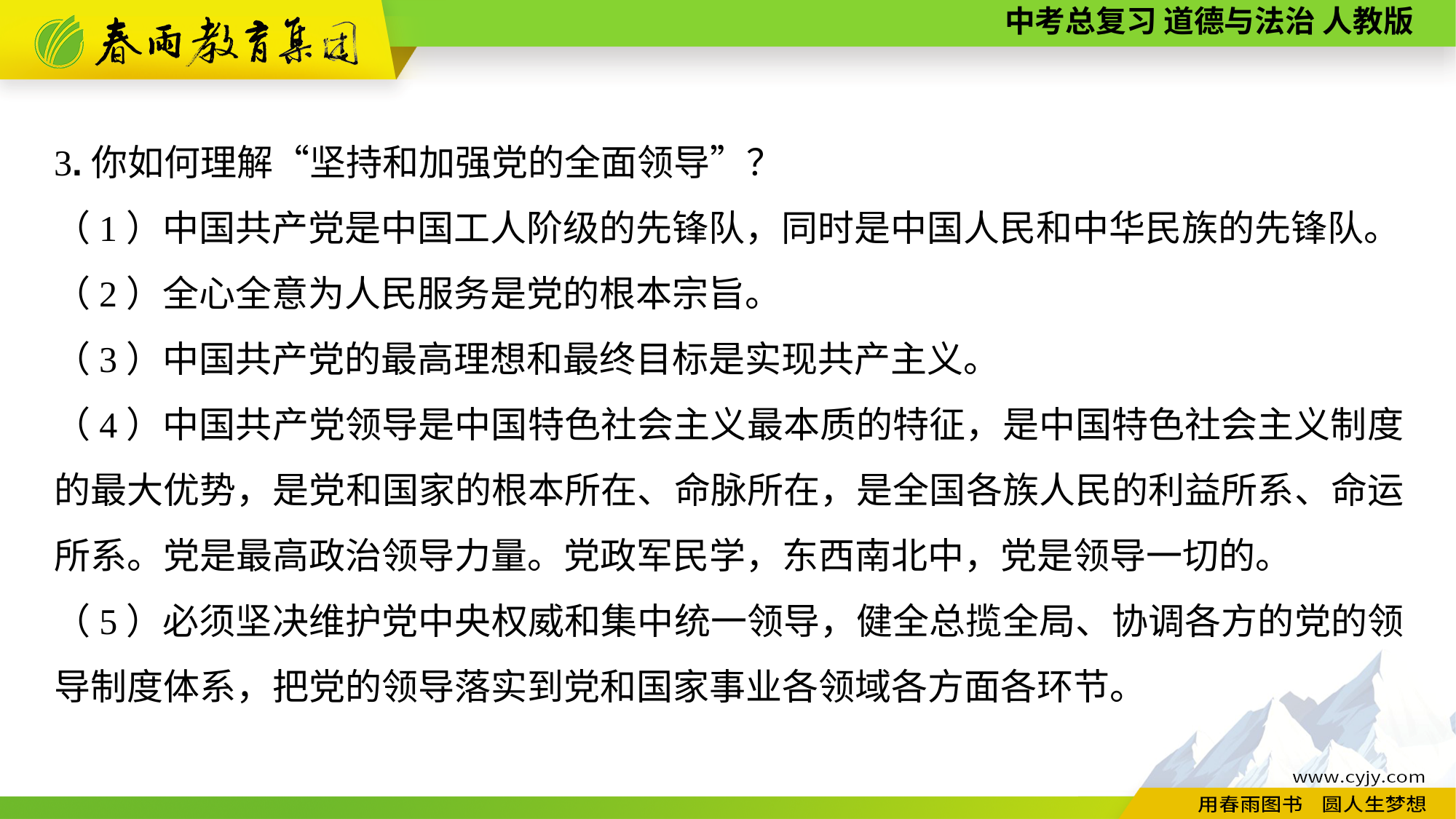

3.你如何理解“坚持和加强党的全面领导”？
（1）中国共产党是中国工人阶级的先锋队，同时是中国人民和中华民族的先锋队。
（2）全心全意为人民服务是党的根本宗旨。
（3）中国共产党的最高理想和最终目标是实现共产主义。
（4）中国共产党领导是中国特色社会主义最本质的特征，是中国特色社会主义制度的最大优势，是党和国家的根本所在、命脉所在，是全国各族人民的利益所系、命运所系。党是最高政治领导力量。党政军民学，东西南北中，党是领导一切的。
（5）必须坚决维护党中央权威和集中统一领导，健全总揽全局、协调各方的党的领导制度体系，把党的领导落实到党和国家事业各领域各方面各环节。